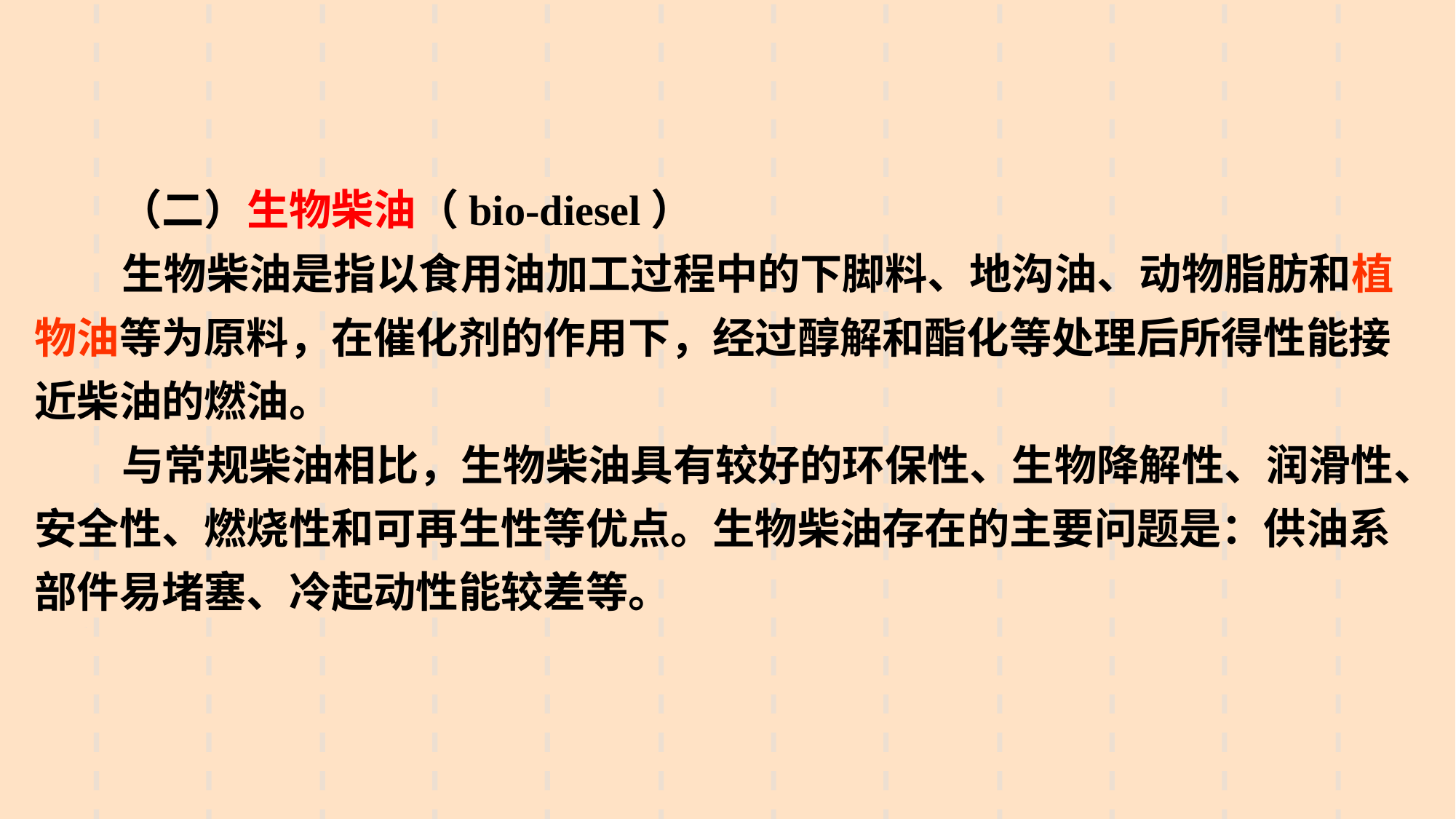

（二）生物柴油（bio-diesel）
        生物柴油是指以食用油加工过程中的下脚料、地沟油、动物脂肪和植物油等为原料，在催化剂的作用下，经过醇解和酯化等处理后所得性能接近柴油的燃油。
        与常规柴油相比，生物柴油具有较好的环保性、生物降解性、润滑性、安全性、燃烧性和可再生性等优点。生物柴油存在的主要问题是：供油系部件易堵塞、冷起动性能较差等。